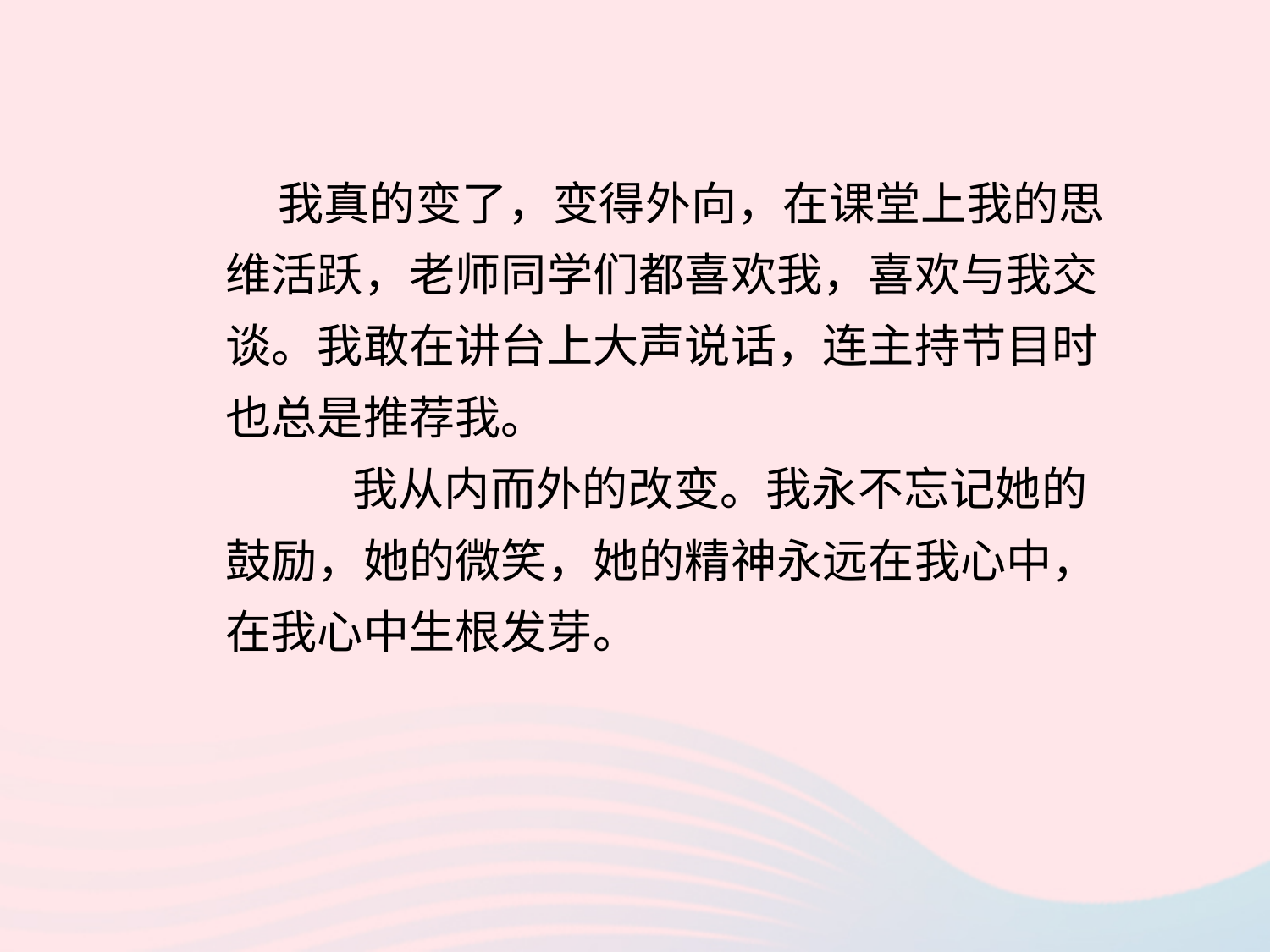

我真的变了，变得外向，在课堂上我的思维活跃，老师同学们都喜欢我，喜欢与我交谈。我敢在讲台上大声说话，连主持节目时也总是推荐我。
	我从内而外的改变。我永不忘记她的鼓励，她的微笑，她的精神永远在我心中，在我心中生根发芽。